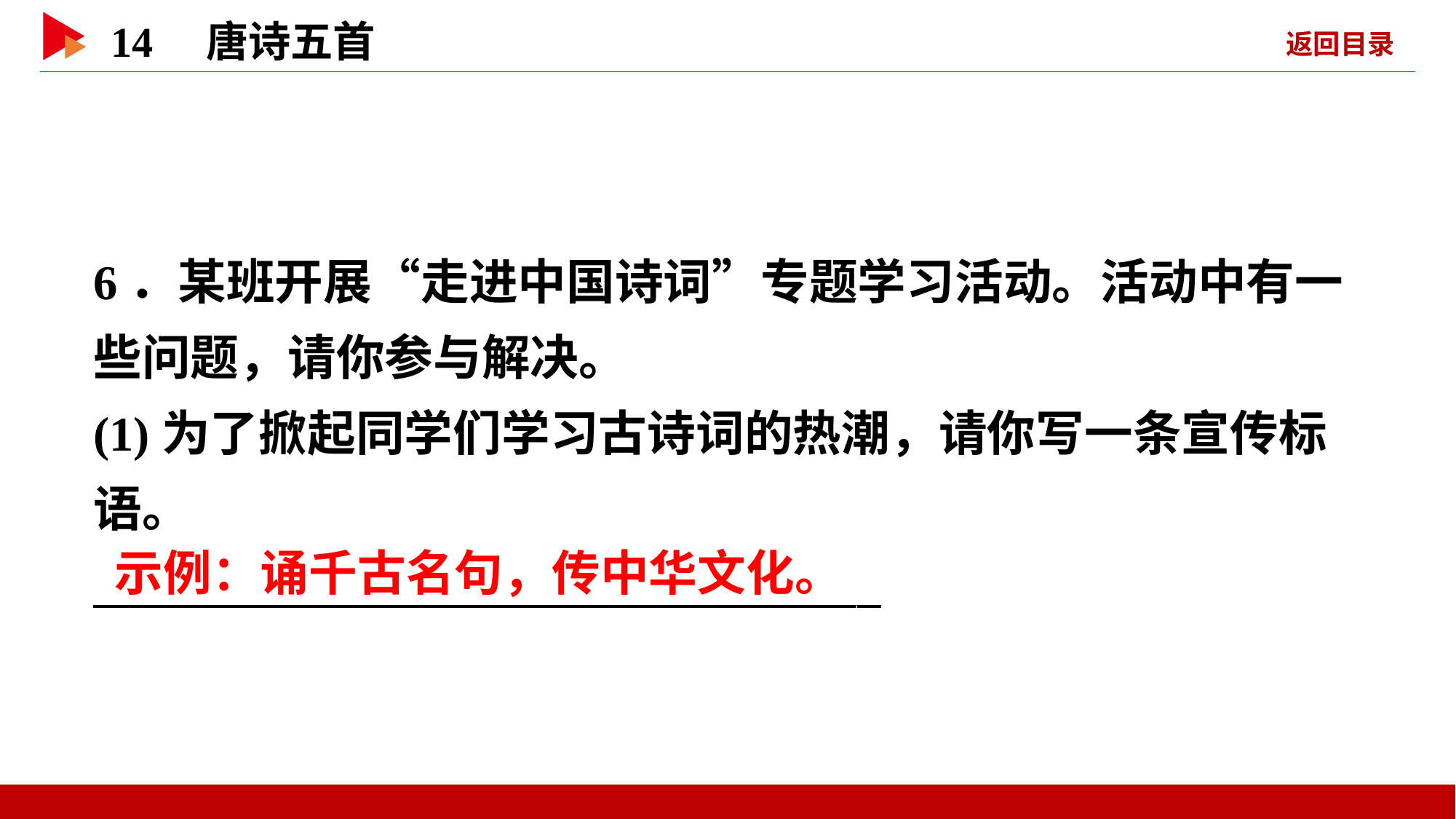

6．某班开展“走进中国诗词”专题学习活动。活动中有一些问题，请你参与解决。
(1)为了掀起同学们学习古诗词的热潮，请你写一条宣传标语。
                                                         _
 示例：诵千古名句，传中华文化。